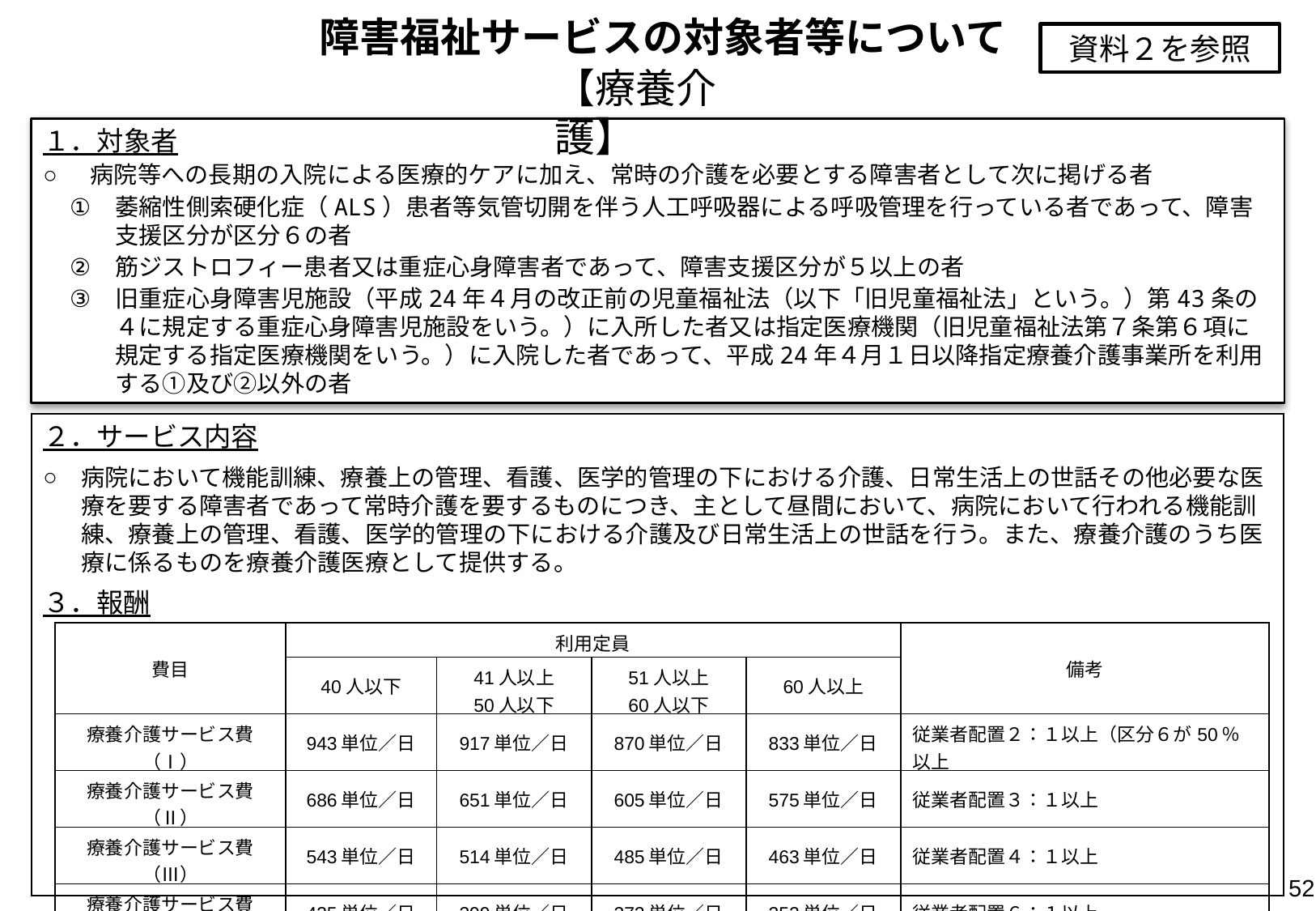

障害福祉サービスの対象者等について
資料２を参照
【療養介護】
１．対象者
病院等への長期の入院による医療的ケアに加え、常時の介護を必要とする障害者として次に掲げる者
萎縮性側索硬化症（ALS）患者等気管切開を伴う人工呼吸器による呼吸管理を行っている者であって、障害支援区分が区分６の者
筋ジストロフィー患者又は重症心身障害者であって、障害支援区分が５以上の者
旧重症心身障害児施設（平成24年４月の改正前の児童福祉法（以下「旧児童福祉法」という。）第43条の４に規定する重症心身障害児施設をいう。）に入所した者又は指定医療機関（旧児童福祉法第７条第６項に規定する指定医療機関をいう。）に入院した者であって、平成24年４月１日以降指定療養介護事業所を利用する①及び②以外の者
２．サービス内容
病院において機能訓練、療養上の管理、看護、医学的管理の下における介護、日常生活上の世話その他必要な医療を要する障害者であって常時介護を要するものにつき、主として昼間において、病院において行われる機能訓練、療養上の管理、看護、医学的管理の下における介護及び日常生活上の世話を行う。また、療養介護のうち医療に係るものを療養介護医療として提供する。
３．報酬

| 費目 | 利用定員 |  |  |  | 備考 |
| --- | --- | --- | --- | --- | --- |
|  | 40人以下 | 41人以上 50人以下 | 51人以上 60人以下 | 60人以上 |  |
| 療養介護サービス費（Ⅰ） | 943単位／日 | 917単位／日 | 870単位／日 | 833単位／日 | 従業者配置２：１以上（区分６が50％以上 |
| 療養介護サービス費（Ⅱ） | 686単位／日 | 651単位／日 | 605単位／日 | 575単位／日 | 従業者配置３：１以上 |
| 療養介護サービス費（Ⅲ） | 543単位／日 | 514単位／日 | 485単位／日 | 463単位／日 | 従業者配置４：１以上 |
| 療養介護サービス費（Ⅳ） | 435単位／日 | 399単位／日 | 372単位／日 | 352単位／日 | 従業者配置６：１以上 |
| 療養介護サービス費（Ⅴ） | 435単位／日 | 399単位／日 | 372単位／日 | 352単位／日 | 従業者配置６：１以上（経過措置利用者） |
52